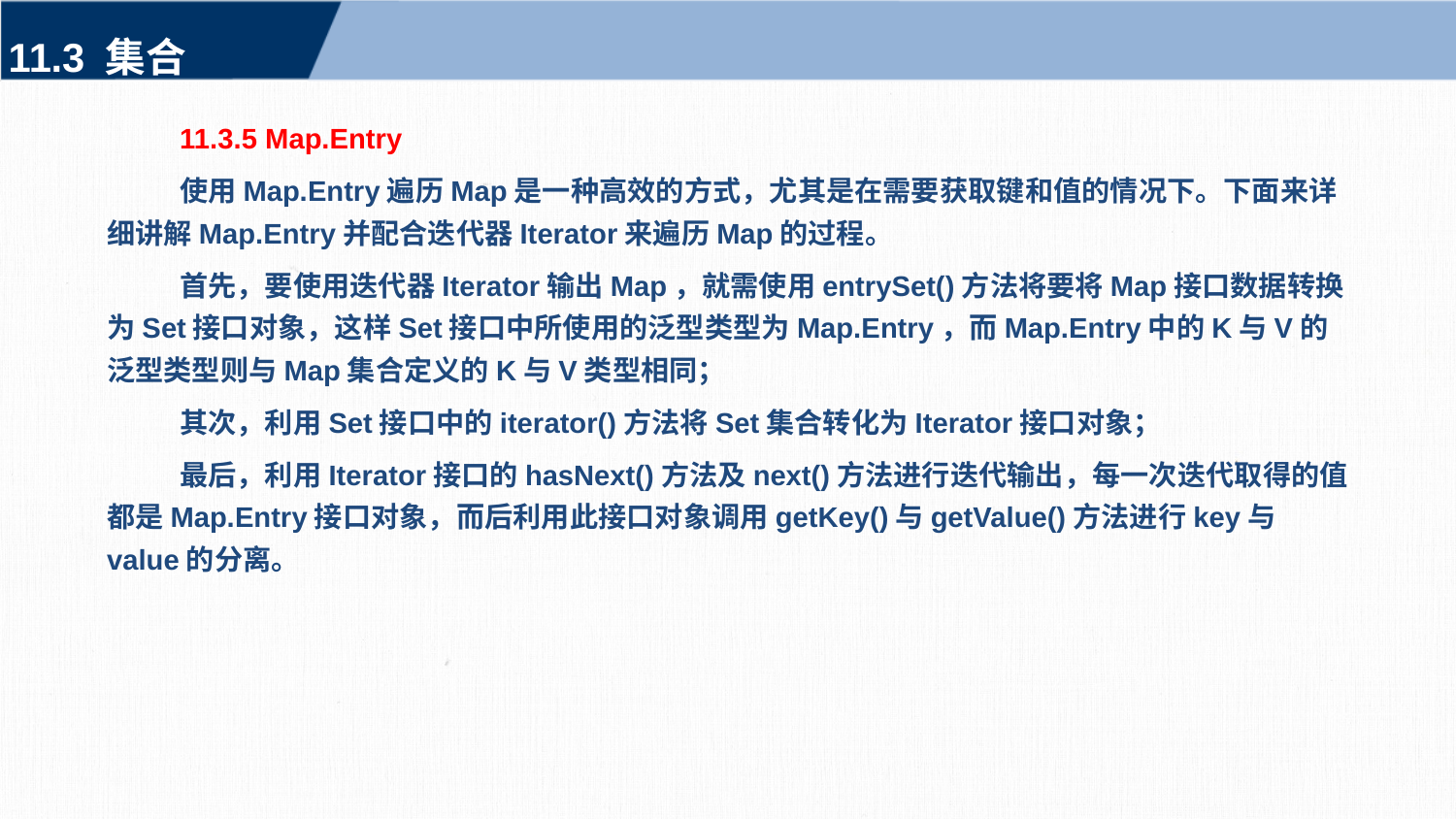

11.3 集合

11.3.5 Map.Entry
使用Map.Entry遍历Map是一种高效的方式，尤其是在需要获取键和值的情况下。下面来详细讲解Map.Entry并配合迭代器Iterator来遍历Map的过程。
首先，要使用迭代器Iterator输出Map，就需使用entrySet()方法将要将Map接口数据转换为Set接口对象，这样Set接口中所使用的泛型类型为Map.Entry，而Map.Entry中的K与V的泛型类型则与Map集合定义的K与V类型相同；
其次，利用Set接口中的iterator()方法将Set集合转化为Iterator接口对象；
最后，利用Iterator接口的hasNext()方法及next()方法进行迭代输出，每一次迭代取得的值都是Map.Entry接口对象，而后利用此接口对象调用getKey()与getValue()方法进行key与value的分离。